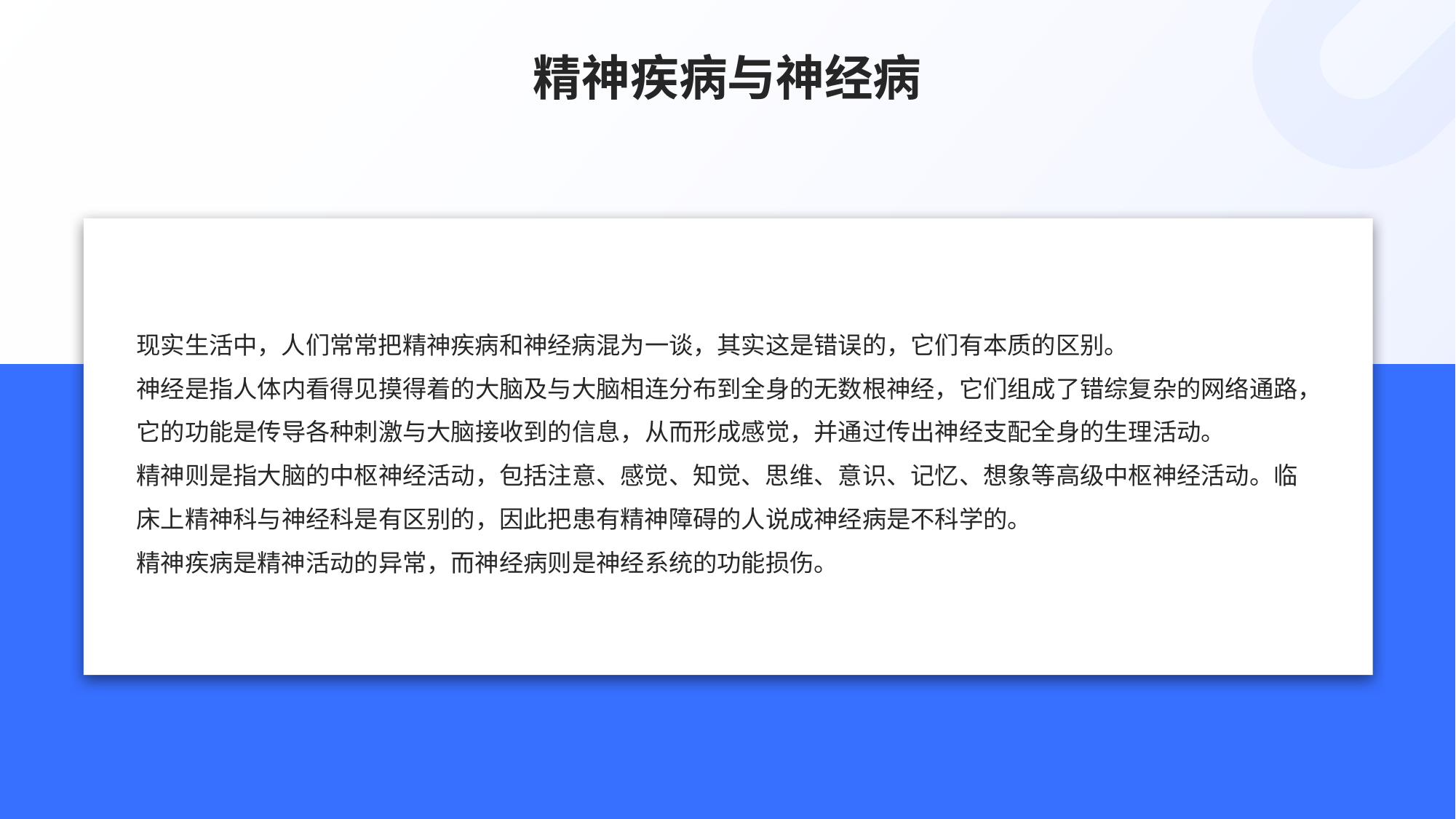

# 精神疾病与神经病

现实生活中，人们常常把精神疾病和神经病混为一谈，其实这是错误的，它们有本质的区别。
神经是指人体内看得见摸得着的大脑及与大脑相连分布到全身的无数根神经，它们组成了错综复杂的网络通路，它的功能是传导各种刺激与大脑接收到的信息，从而形成感觉，并通过传出神经支配全身的生理活动。
精神则是指大脑的中枢神经活动，包括注意、感觉、知觉、思维、意识、记忆、想象等高级中枢神经活动。临床上精神科与神经科是有区别的，因此把患有精神障碍的人说成神经病是不科学的。
精神疾病是精神活动的异常，而神经病则是神经系统的功能损伤。